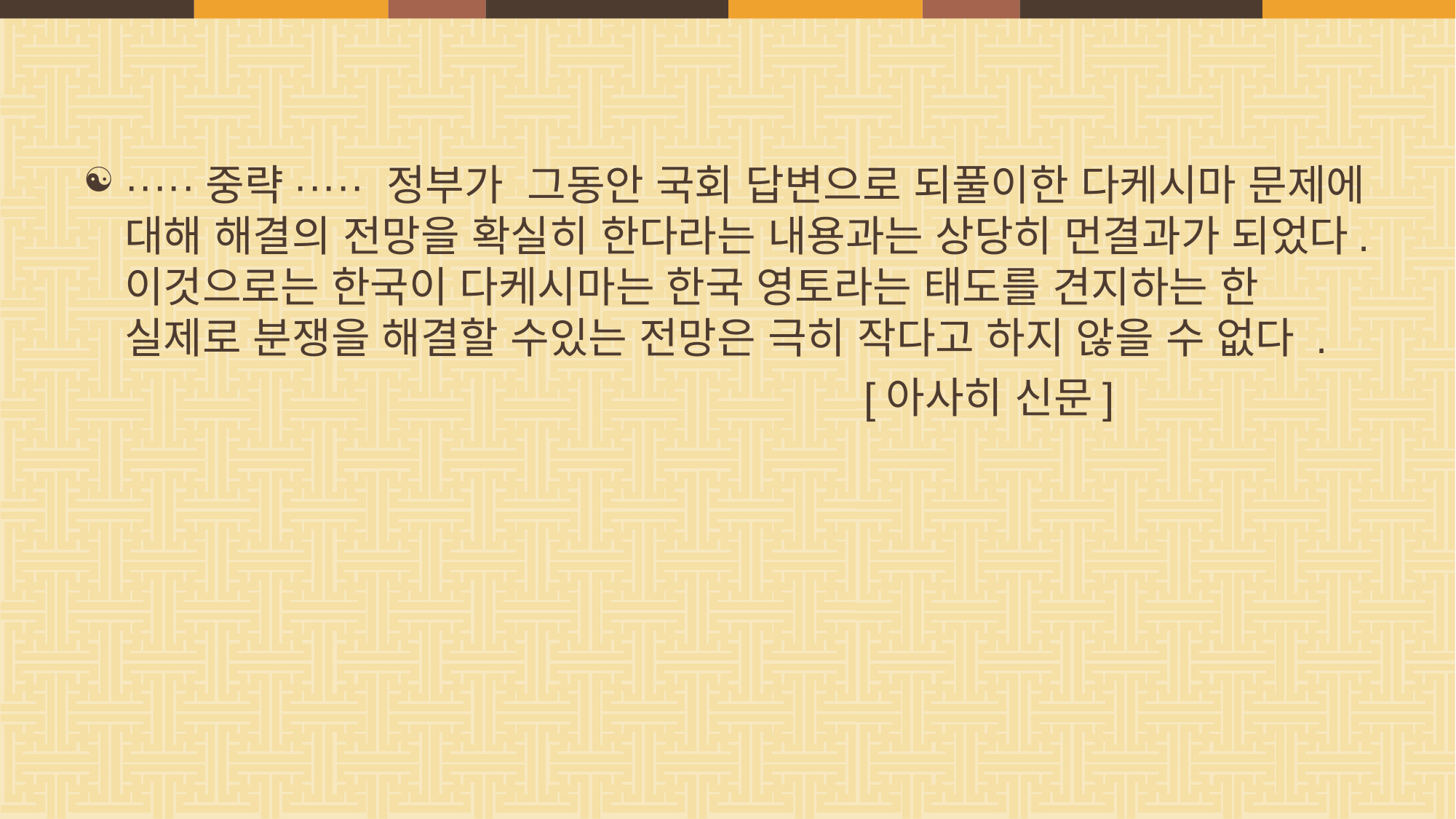

#
·····중략····· 정부가  그동안 국회 답변으로 되풀이한 다케시마 문제에 대해 해결의 전망을 확실히 한다라는 내용과는 상당히 먼결과가 되었다. 이것으로는 한국이 다케시마는 한국 영토라는 태도를 견지하는 한 실제로 분쟁을 해결할 수있는 전망은 극히 작다고 하지 않을 수 없다 .
                                                                  [아사히 신문]